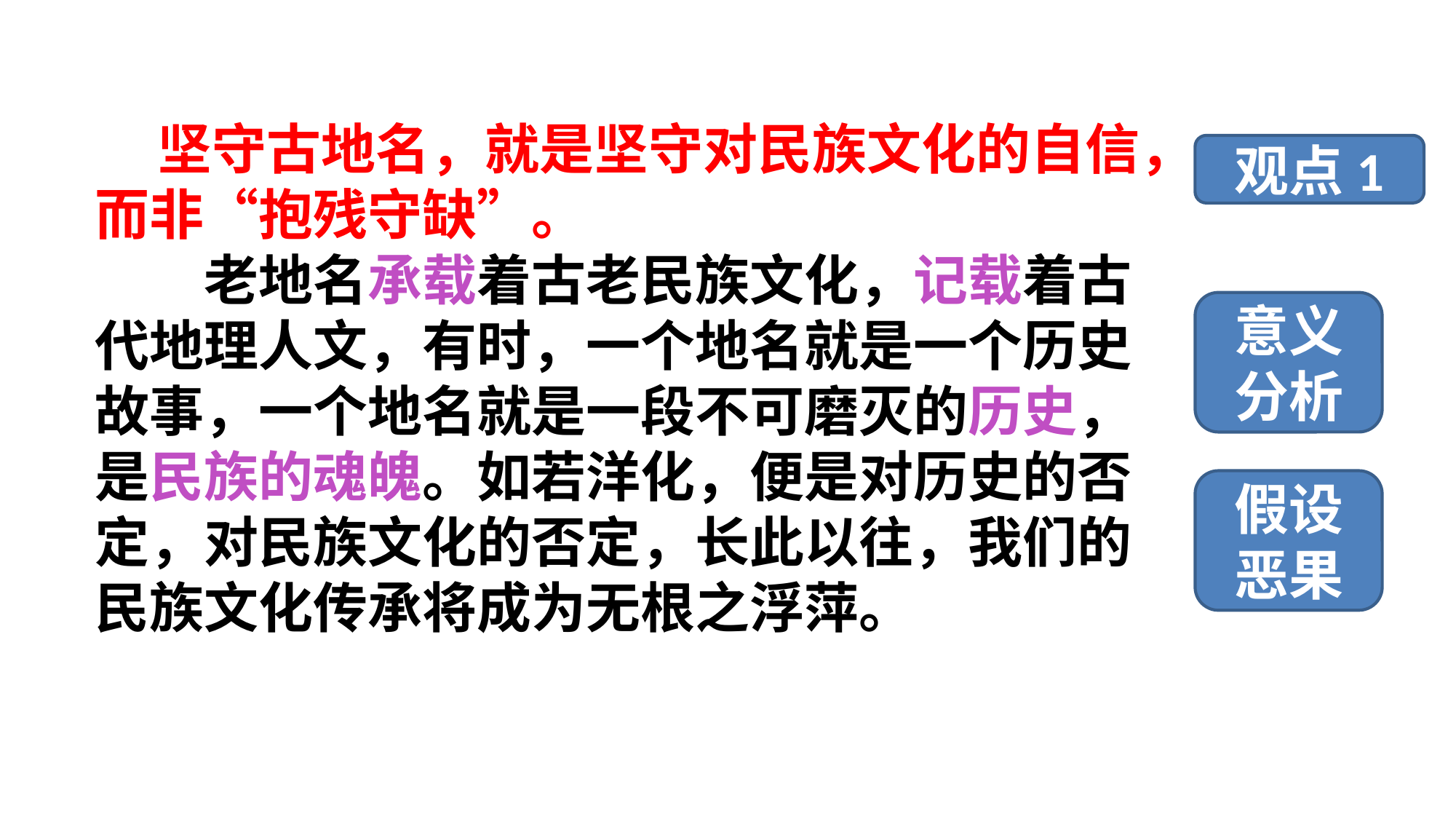

坚守古地名，就是坚守对民族文化的自信，而非“抱残守缺”。
　　老地名承载着古老民族文化，记载着古代地理人文，有时，一个地名就是一个历史故事，一个地名就是一段不可磨灭的历史，是民族的魂魄。如若洋化，便是对历史的否定，对民族文化的否定，长此以往，我们的民族文化传承将成为无根之浮萍。
观点1
意义分析
假设恶果